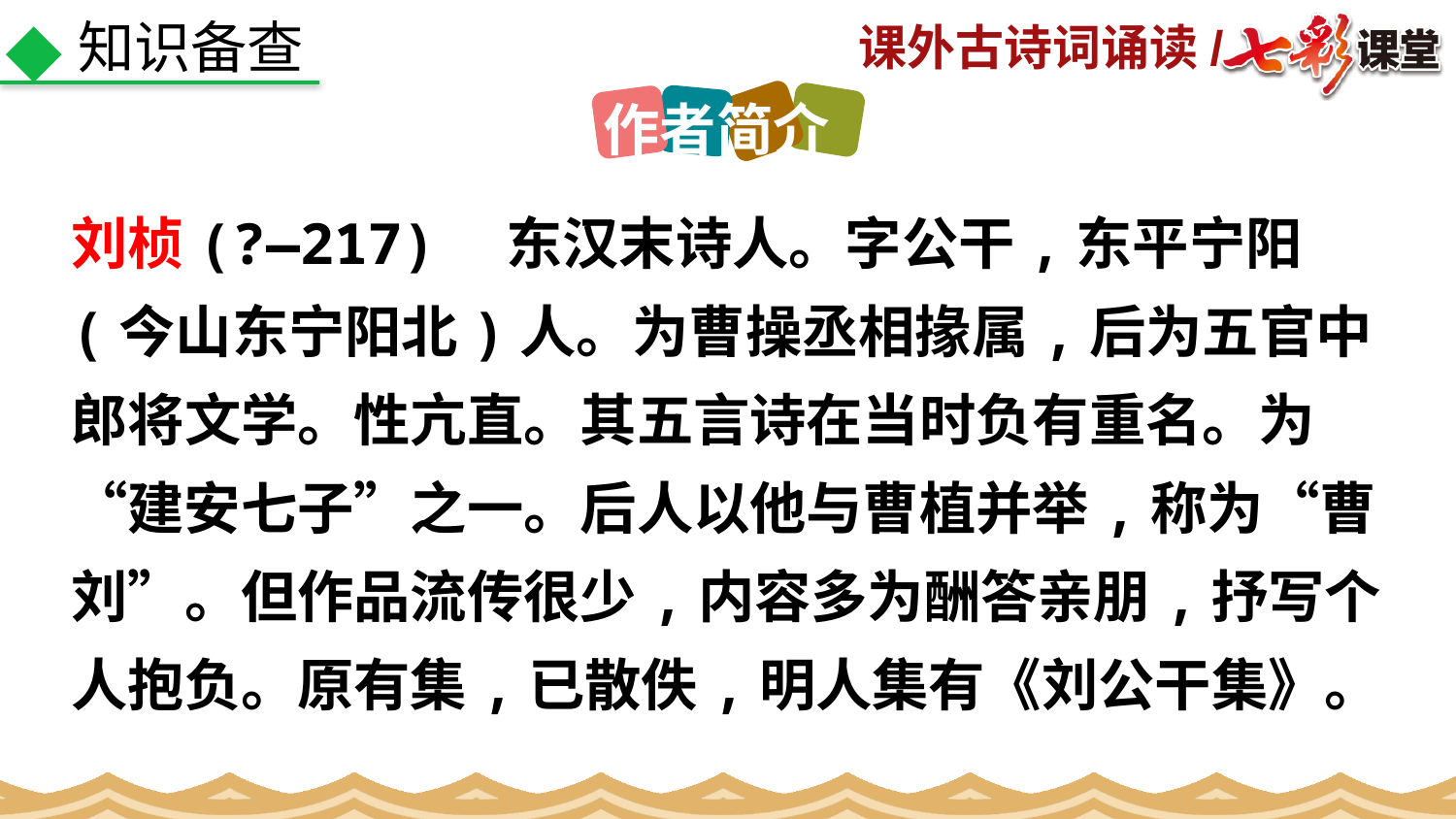

知识备查

作者简介

刘桢(?—217)　东汉末诗人。字公干,东平宁阳(今山东宁阳北)人。为曹操丞相掾属,后为五官中郎将文学。性亢直。其五言诗在当时负有重名。为“建安七子”之一。后人以他与曹植并举,称为“曹刘”。但作品流传很少,内容多为酬答亲朋,抒写个人抱负。原有集,已散佚,明人集有《刘公干集》。